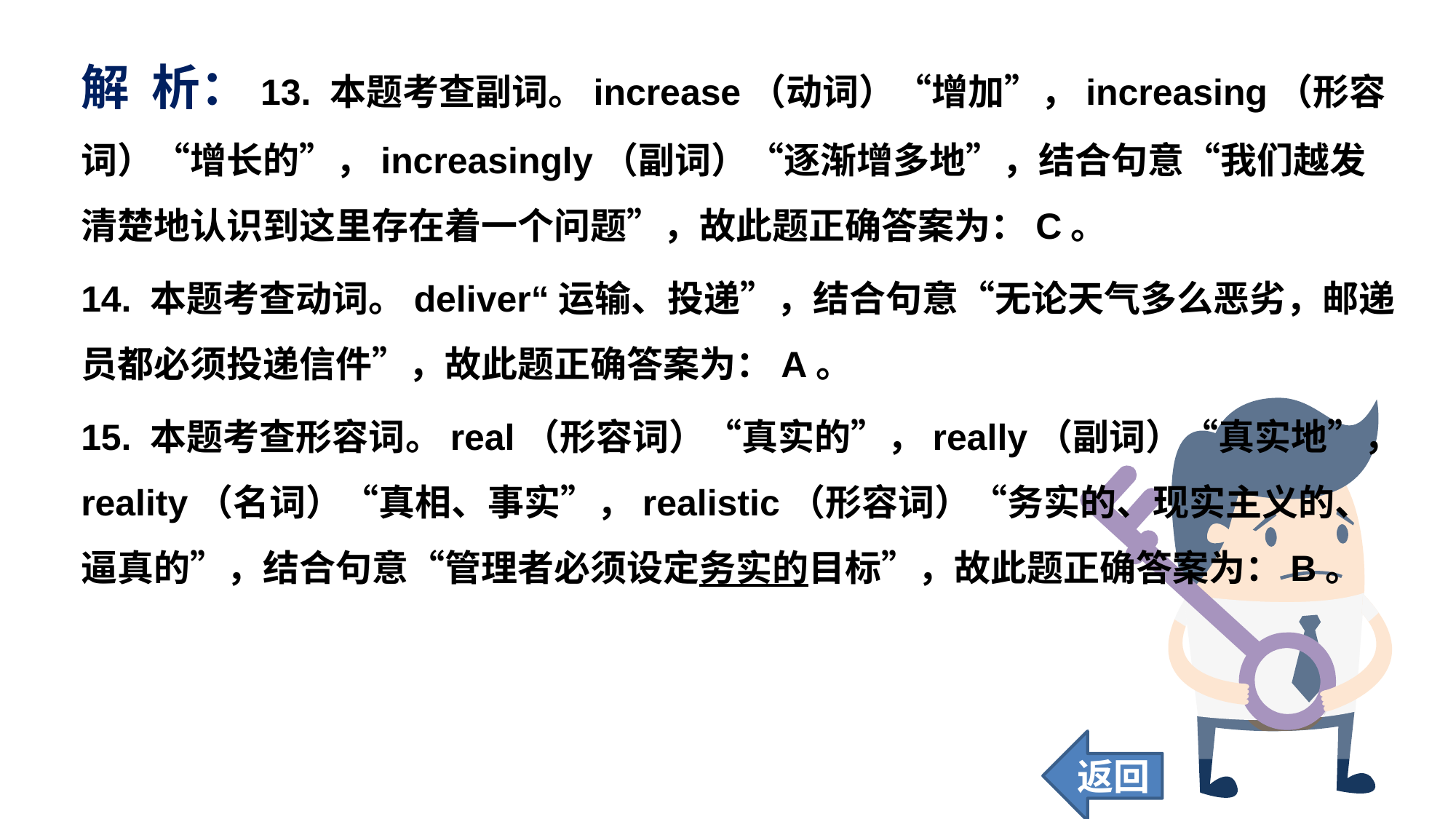

解  析：13. 本题考查副词。increase（动词）“增加”，increasing（形容词）“增长的”，increasingly（副词）“逐渐增多地”，结合句意“我们越发清楚地认识到这里存在着一个问题”，故此题正确答案为：C。
14. 本题考查动词。deliver“运输、投递”，结合句意“无论天气多么恶劣，邮递员都必须投递信件”，故此题正确答案为：A。
15. 本题考查形容词。real（形容词）“真实的”，really（副词）“真实地”，reality（名词）“真相、事实”，realistic（形容词）“务实的、现实主义的、逼真的”，结合句意“管理者必须设定务实的目标”，故此题正确答案为：B。

返回
77